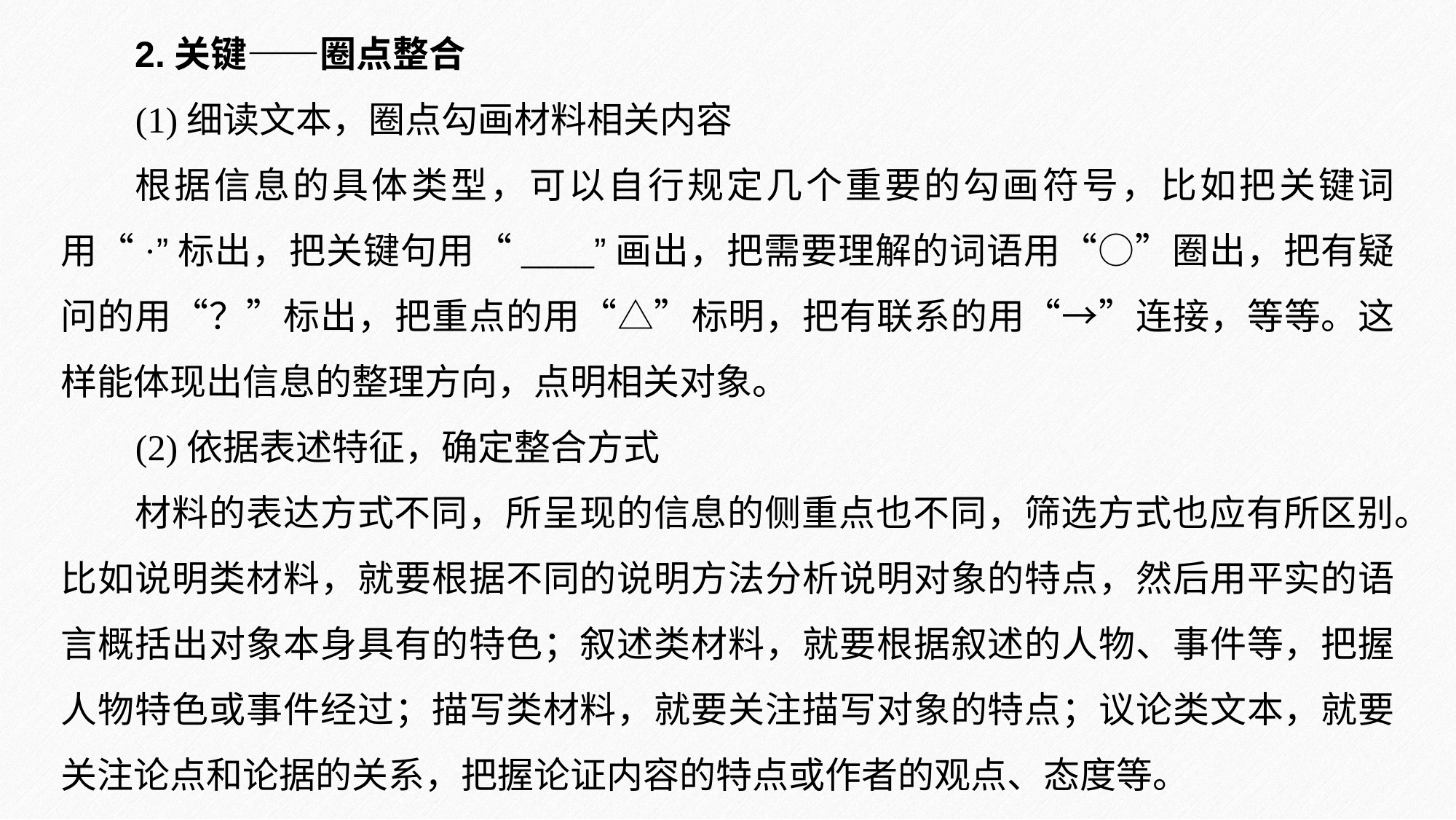

2.关键——圈点整合
(1)细读文本，圈点勾画材料相关内容
根据信息的具体类型，可以自行规定几个重要的勾画符号，比如把关键词用“·”标出，把关键句用“____”画出，把需要理解的词语用“○”圈出，把有疑问的用“？”标出，把重点的用“△”标明，把有联系的用“→”连接，等等。这样能体现出信息的整理方向，点明相关对象。
(2)依据表述特征，确定整合方式
材料的表达方式不同，所呈现的信息的侧重点也不同，筛选方式也应有所区别。比如说明类材料，就要根据不同的说明方法分析说明对象的特点，然后用平实的语言概括出对象本身具有的特色；叙述类材料，就要根据叙述的人物、事件等，把握人物特色或事件经过；描写类材料，就要关注描写对象的特点；议论类文本，就要关注论点和论据的关系，把握论证内容的特点或作者的观点、态度等。